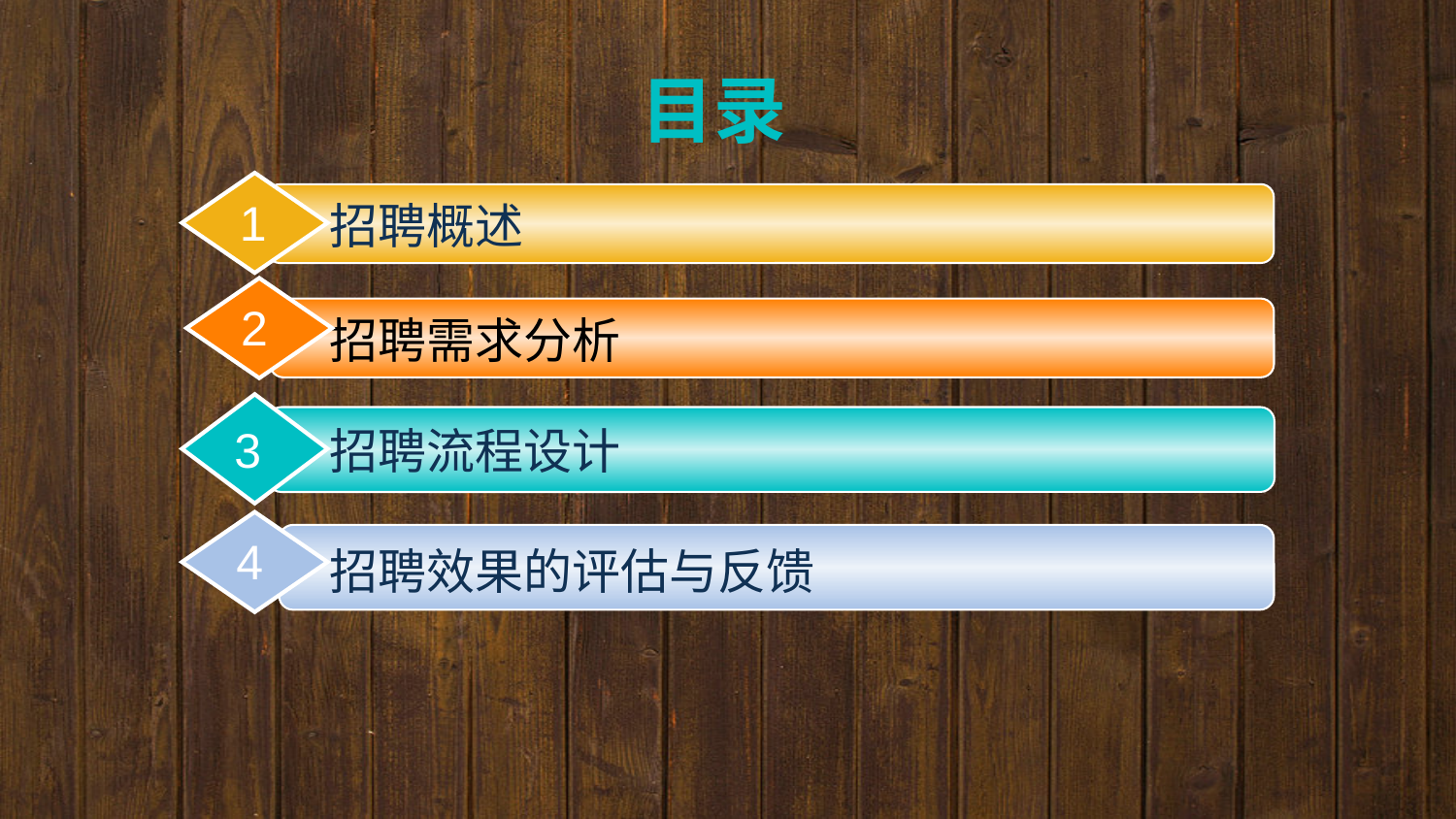

目录

1
招聘概述

2
2

招聘需求分析

3
招聘流程设计

4

招聘效果的评估与反馈